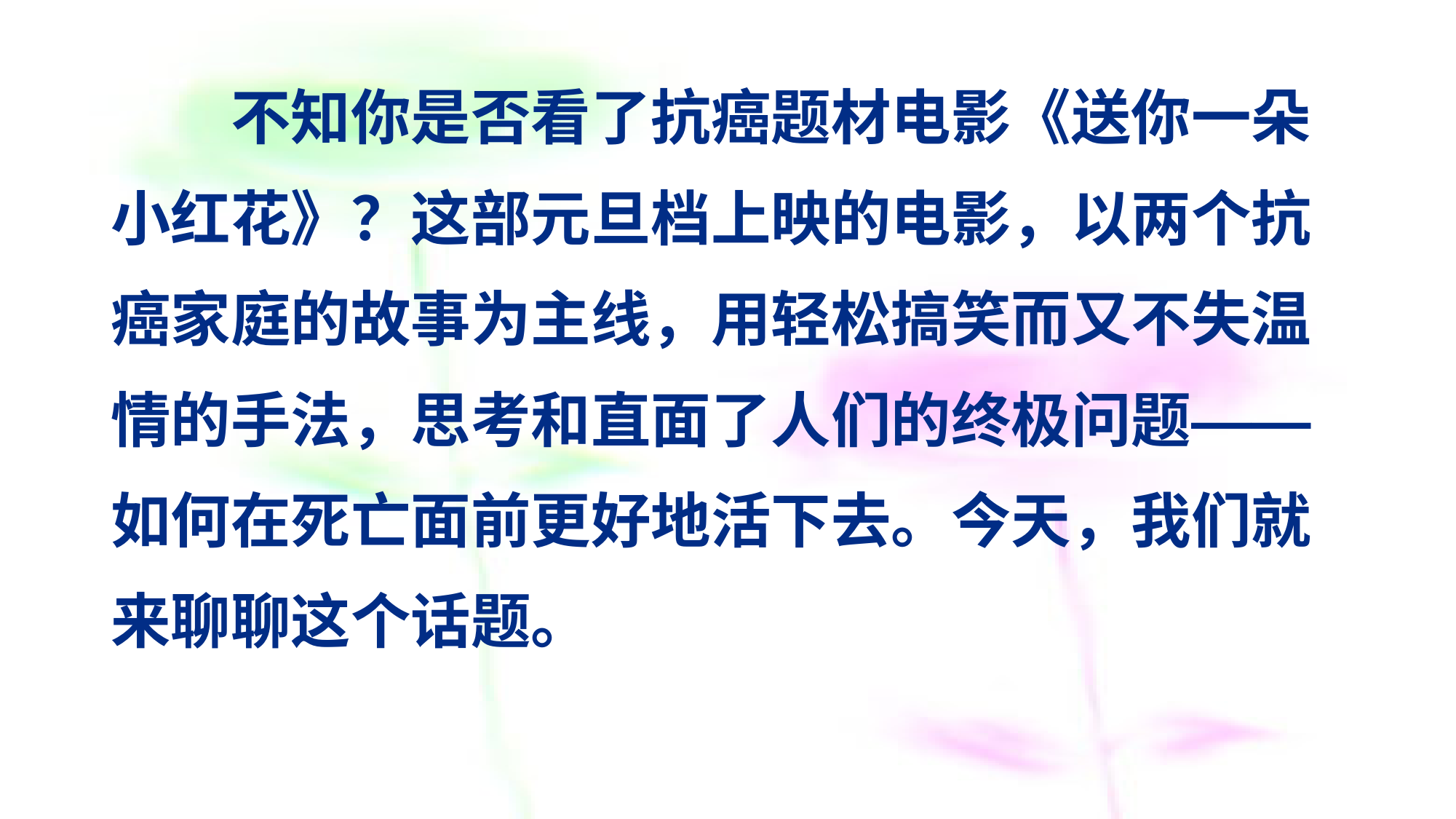

# 不知你是否看了抗癌题材电影《送你一朵小红花》？这部元旦档上映的电影，以两个抗癌家庭的故事为主线，用轻松搞笑而又不失温情的手法，思考和直面了人们的终极问题——如何在死亡面前更好地活下去。今天，我们就来聊聊这个话题。